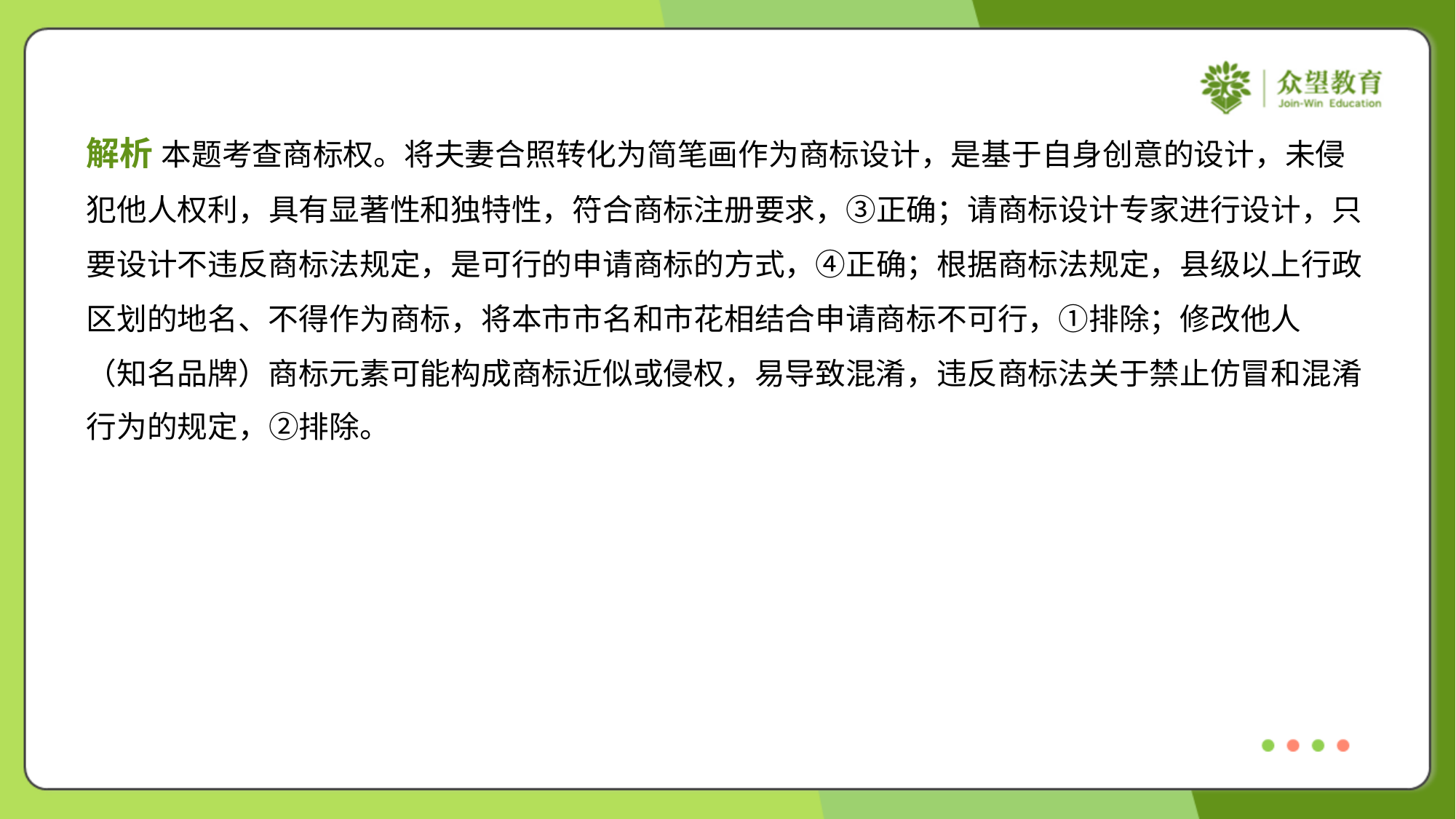

解析 本题考查商标权。将夫妻合照转化为简笔画作为商标设计，是基于自身创意的设计，未侵
犯他人权利，具有显著性和独特性，符合商标注册要求，③正确；请商标设计专家进行设计，只
要设计不违反商标法规定，是可行的申请商标的方式，④正确；根据商标法规定，县级以上行政
区划的地名、不得作为商标，将本市市名和市花相结合申请商标不可行，①排除；修改他人
（知名品牌）商标元素可能构成商标近似或侵权，易导致混淆，违反商标法关于禁止仿冒和混淆
行为的规定，②排除。